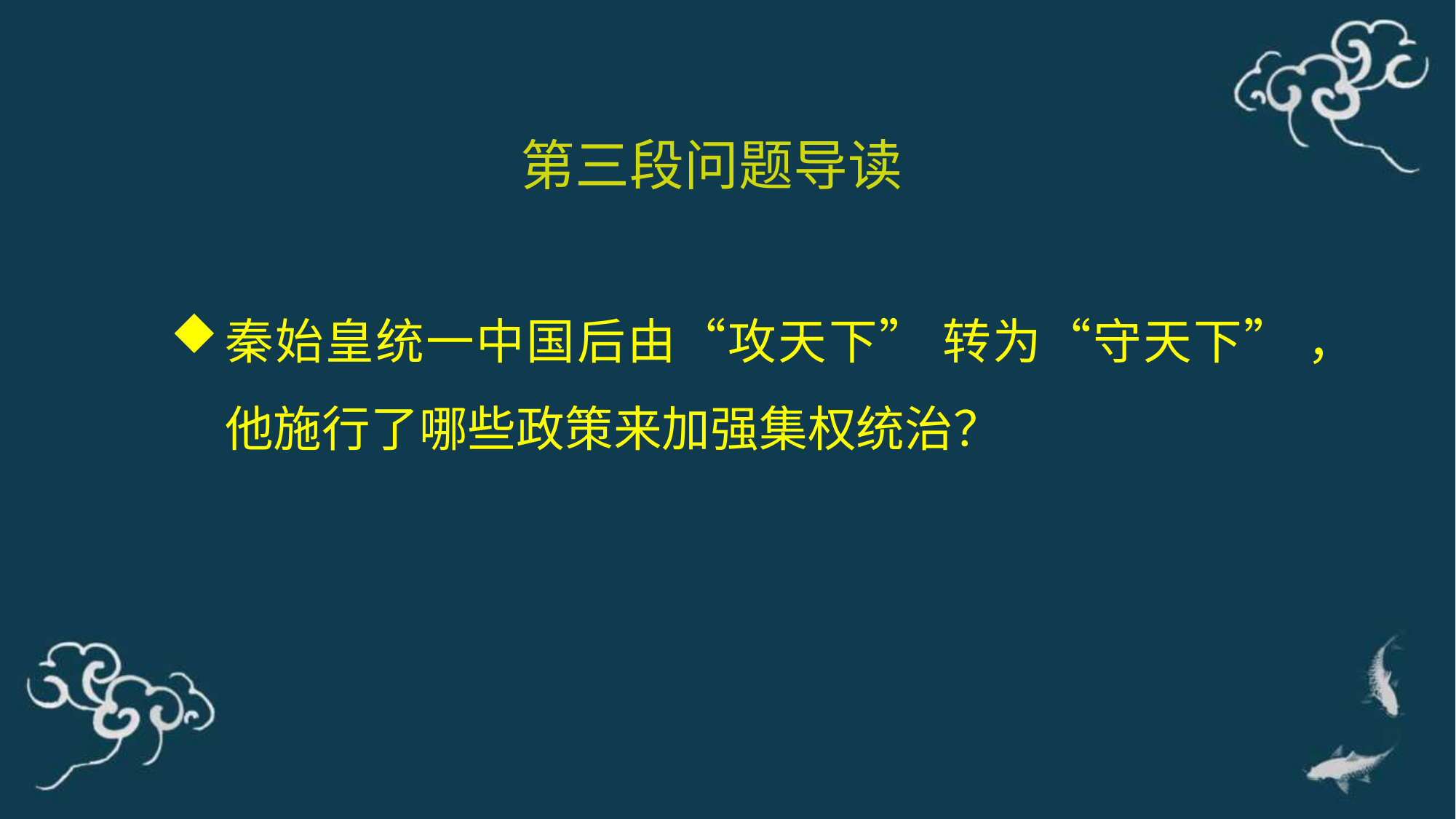

第三段问题导读
秦始皇统一中国后由“攻天下” 转为“守天下” ，他施行了哪些政策来加强集权统治？